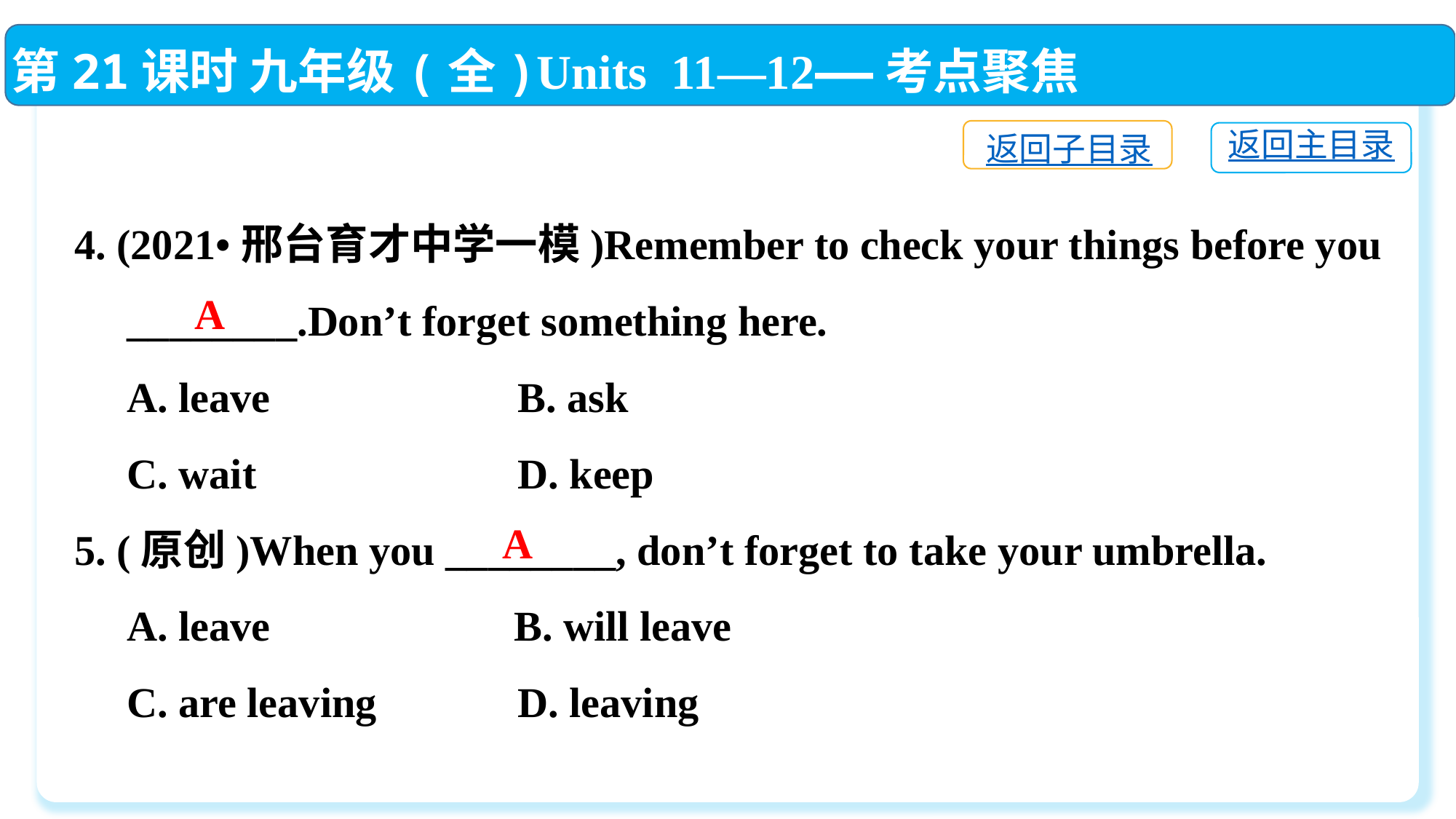

第21课时 九年级(全)Units  11—12——考点聚焦

返回子目录
返回主目录
4. (2021•邢台育才中学一模)Remember to check your things before you
     ________.Don’t forget something here.
     A. leave　　	           B. ask
     C. wait　　	           D. keep
5. (原创)When you ________, don’t forget to take your umbrella.
     A. leave	                     B. will leave
     C. are leaving	           D. leaving

A
A